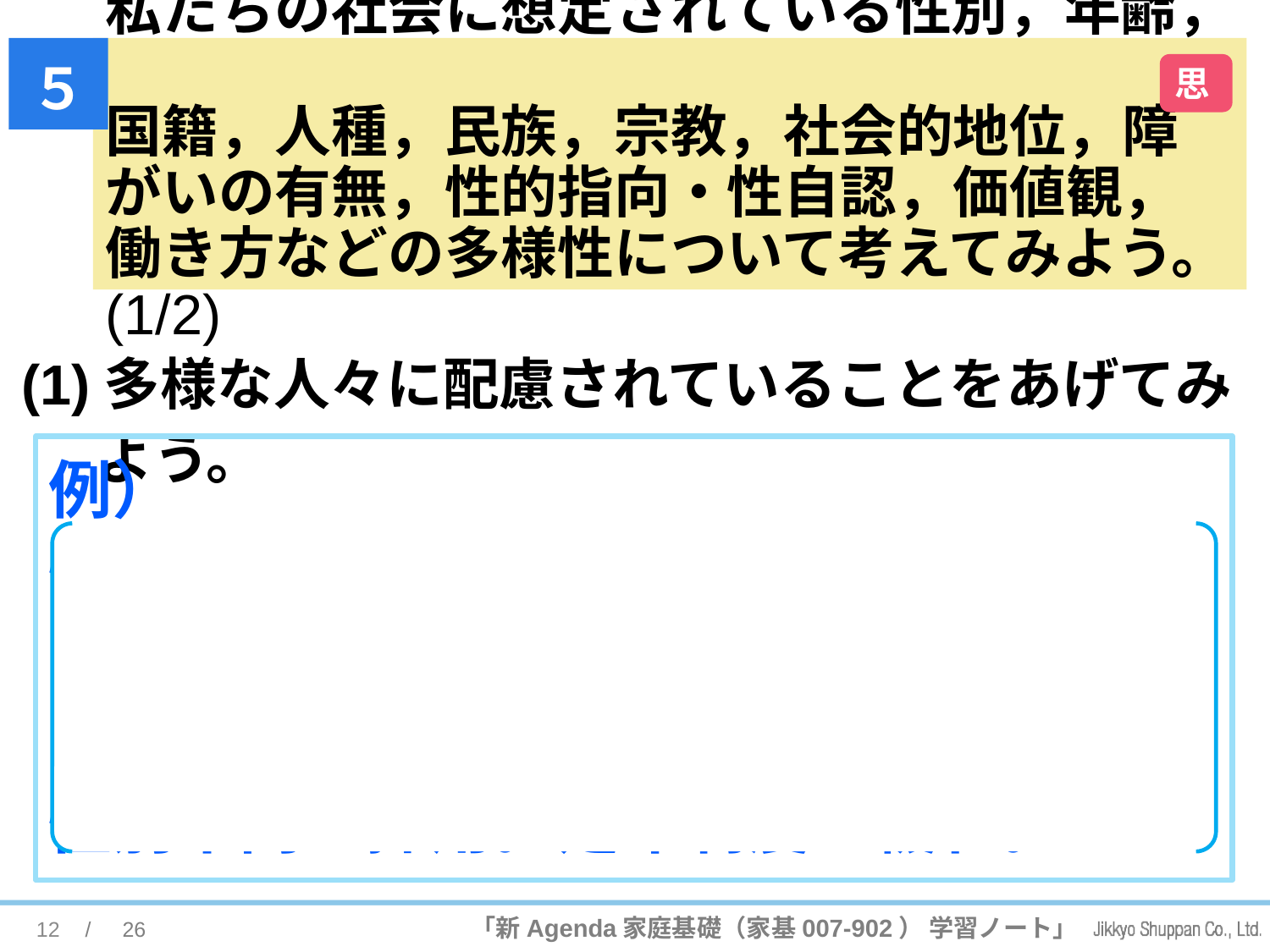

５
# 私たちの社会に想定されている性別，年齢， 国籍，人種，民族，宗教，社会的地位，障がいの有無，性的指向・性自認，価値観，働き方などの多様性について考えてみよう。 (1/2)
思
(1)多様な人々に配慮されていることをあげてみよう。
例）
性別に関係なく，自由に選べる制服。
ハラール食を選べる航空会社。
国籍不問の採用・入試。
性別不問の採用。定年制度の緩和。

12